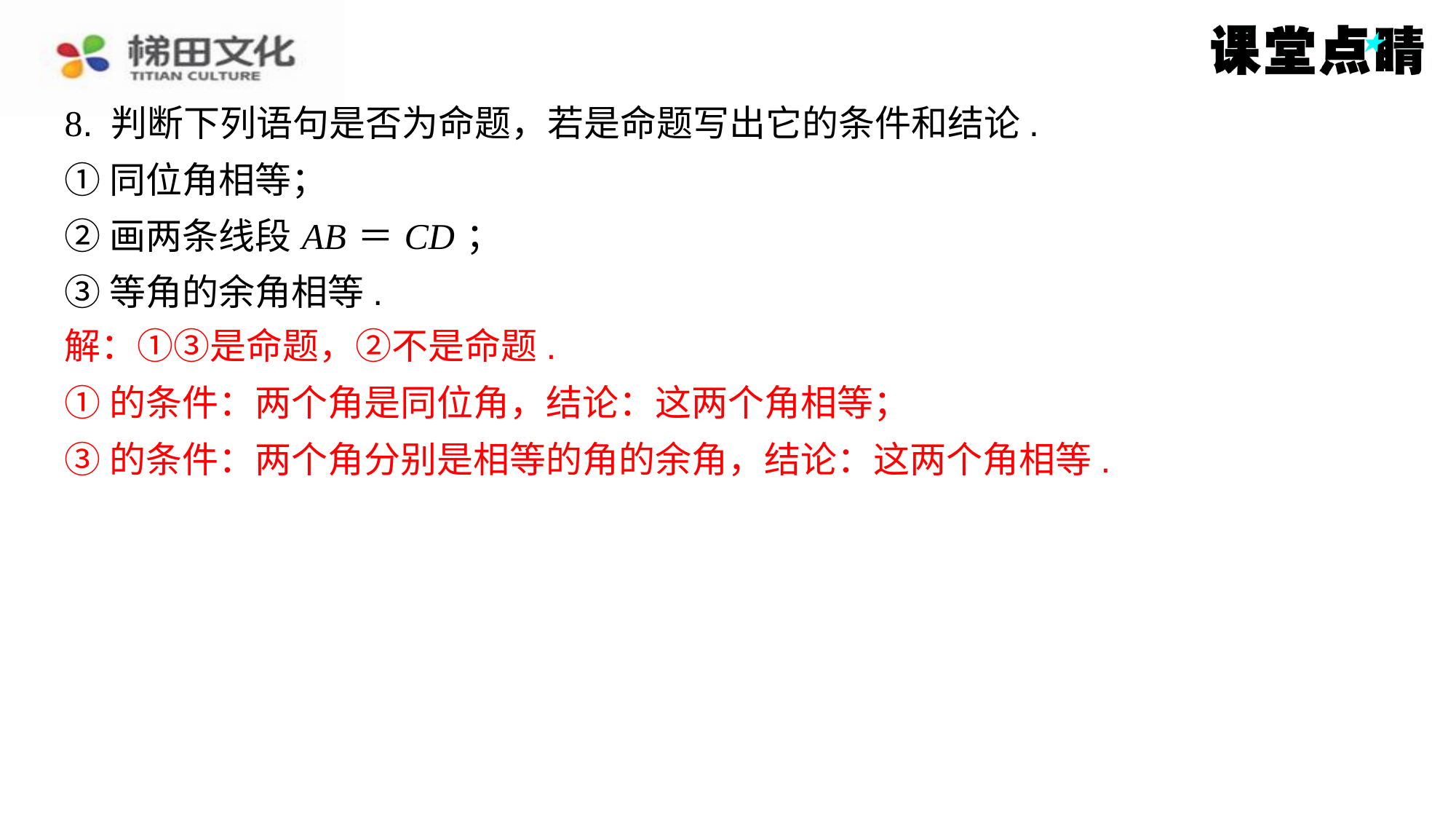

8. 判断下列语句是否为命题，若是命题写出它的条件和结论.
①同位角相等；
②画两条线段 AB ＝ CD ；
③等角的余角相等.
解：①③是命题，②不是命题.
解：①③是命题，②不是命题.
①的条件：两个角是同位角，结论：这两个角相等；
③的条件：两个角分别是相等的角的余角，结论：这两个角相等.
①的条件：两个角是同位角，结论：这两个角相等；
③的条件：两个角分别是相等的角的余角，结论：这两个角相等.